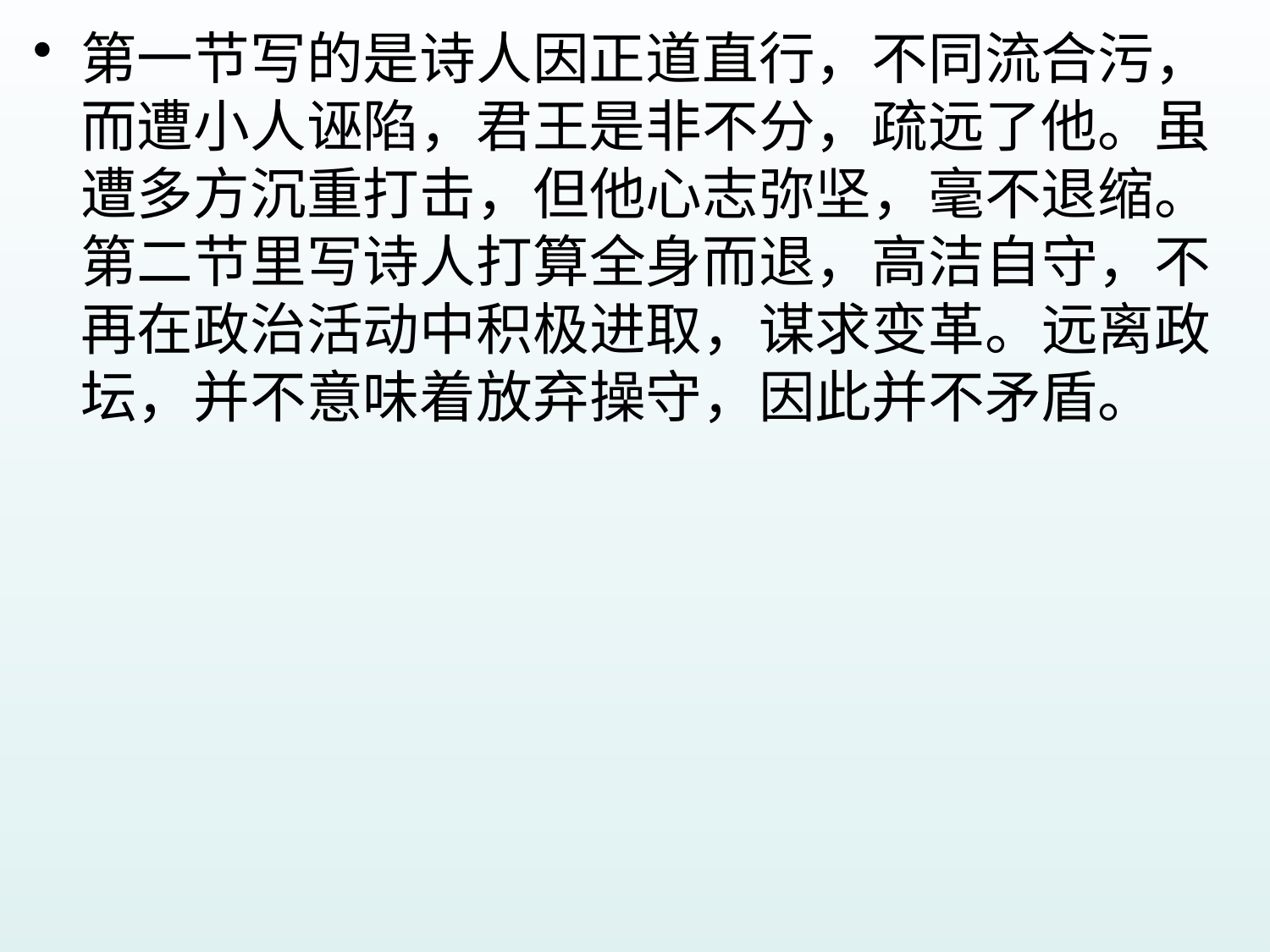

第一节写的是诗人因正道直行，不同流合污，而遭小人诬陷，君王是非不分，疏远了他。虽遭多方沉重打击，但他心志弥坚，毫不退缩。第二节里写诗人打算全身而退，高洁自守，不再在政治活动中积极进取，谋求变革。远离政坛，并不意味着放弃操守，因此并不矛盾。